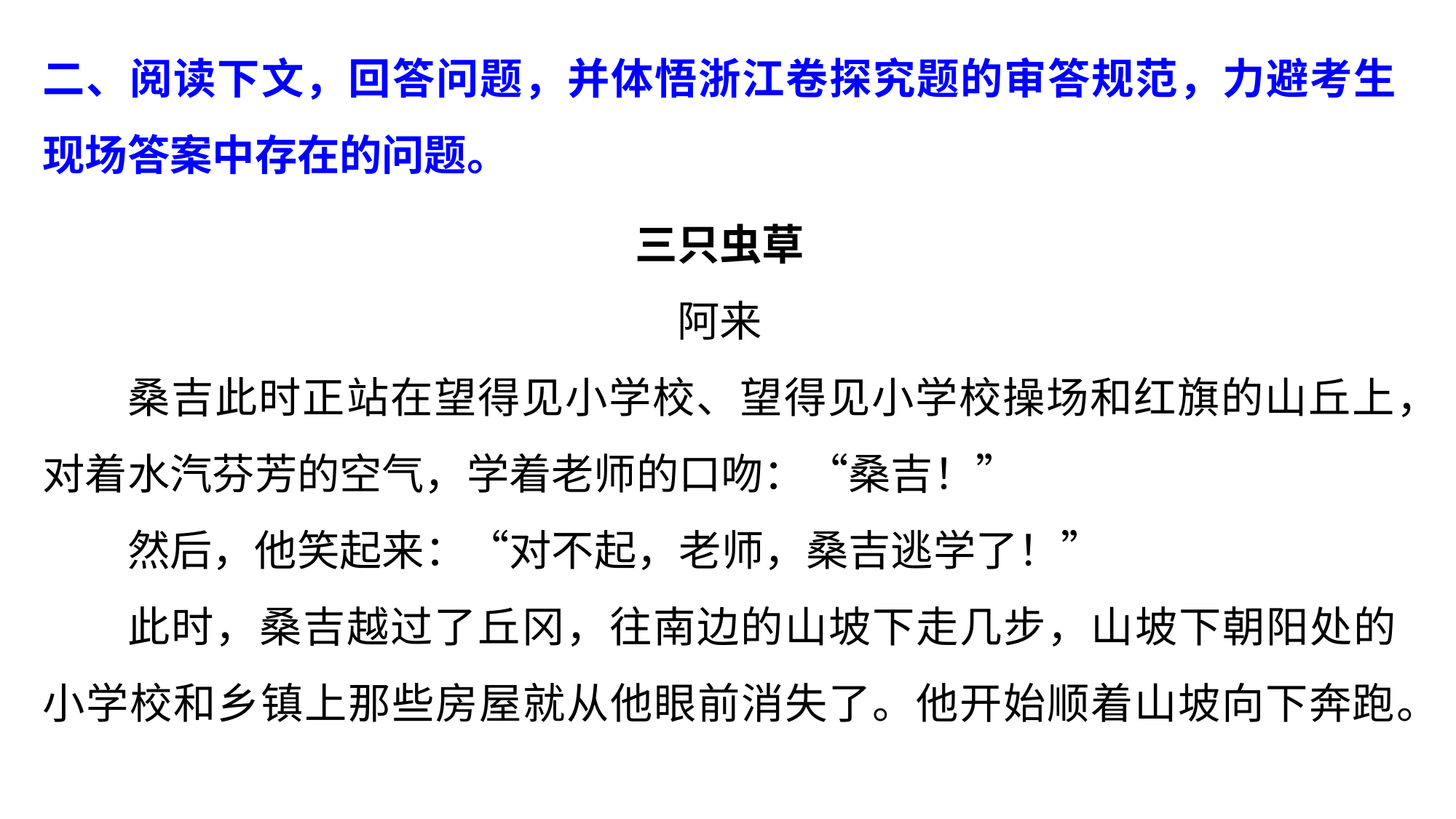

二、阅读下文，回答问题，并体悟浙江卷探究题的审答规范，力避考生现场答案中存在的问题。
三只虫草
阿来
桑吉此时正站在望得见小学校、望得见小学校操场和红旗的山丘上，对着水汽芬芳的空气，学着老师的口吻：“桑吉！”
然后，他笑起来：“对不起，老师，桑吉逃学了！”
此时，桑吉越过了丘冈，往南边的山坡下走几步，山坡下朝阳处的小学校和乡镇上那些房屋就从他眼前消失了。他开始顺着山坡向下奔跑。